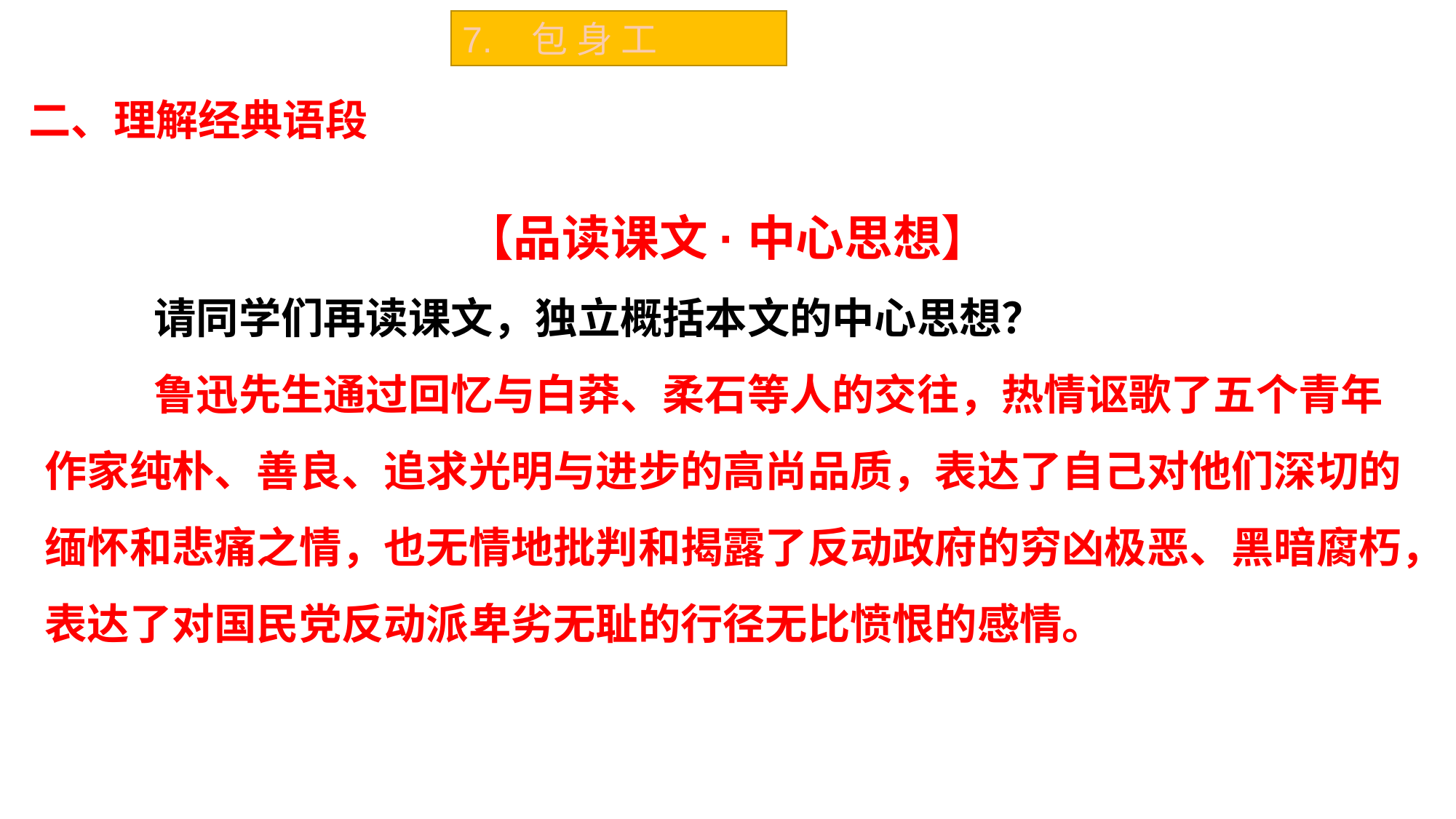

7.   包 身 工
二、理解经典语段
【品读课文·中心思想】
	请同学们再读课文，独立概括本文的中心思想？
	鲁迅先生通过回忆与白莽、柔石等人的交往，热情讴歌了五个青年作家纯朴、善良、追求光明与进步的高尚品质，表达了自己对他们深切的缅怀和悲痛之情，也无情地批判和揭露了反动政府的穷凶极恶、黑暗腐朽，表达了对国民党反动派卑劣无耻的行径无比愤恨的感情。